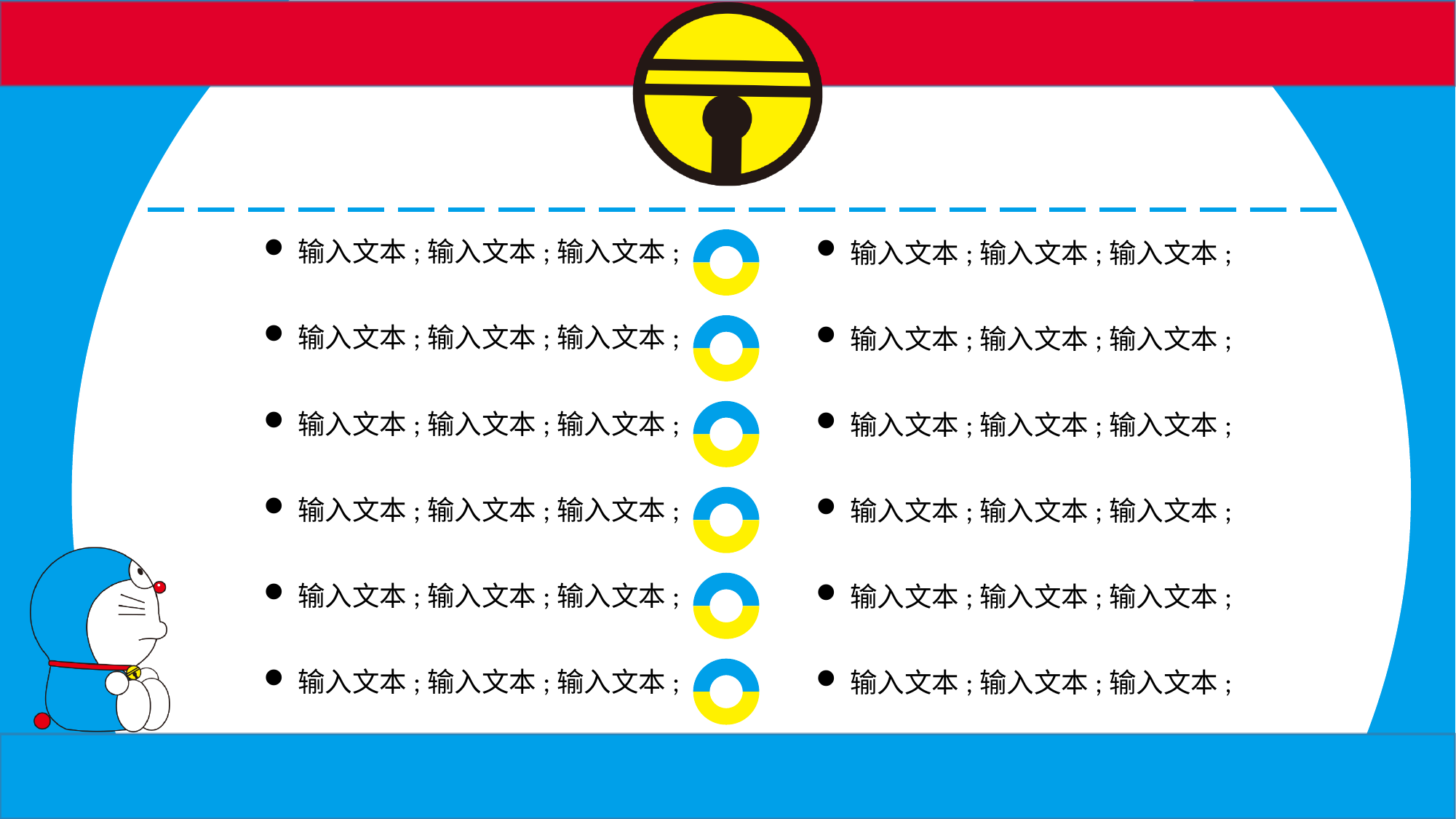

输入文本;输入文本;输入文本;
输入文本;输入文本;输入文本;
输入文本;输入文本;输入文本;
输入文本;输入文本;输入文本;
输入文本;输入文本;输入文本;
输入文本;输入文本;输入文本;
输入文本;输入文本;输入文本;
输入文本;输入文本;输入文本;
输入文本;输入文本;输入文本;
输入文本;输入文本;输入文本;
输入文本;输入文本;输入文本;
输入文本;输入文本;输入文本;